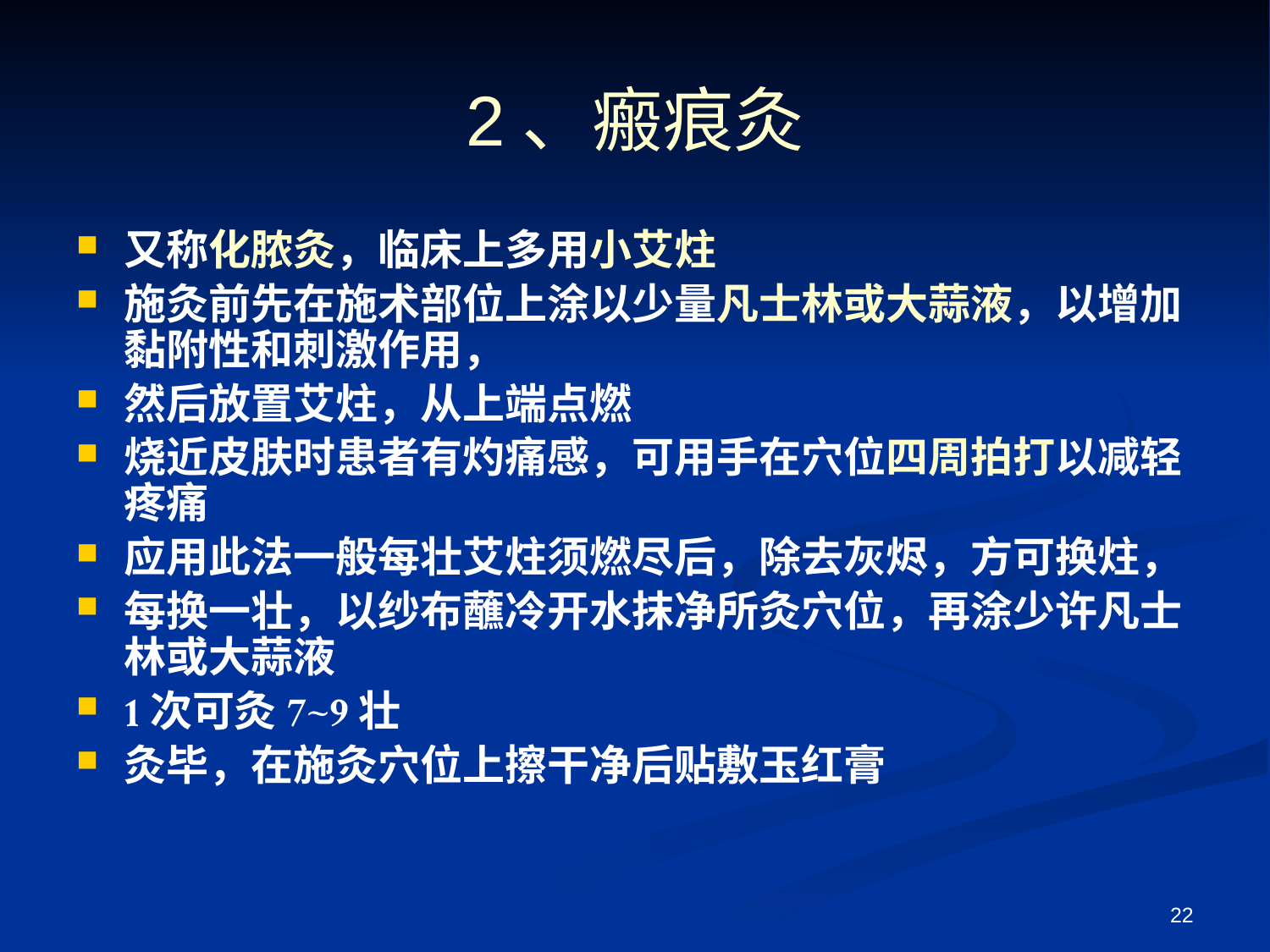

# 2、瘢痕灸
又称化脓灸，临床上多用小艾炷
施灸前先在施术部位上涂以少量凡士林或大蒜液，以增加黏附性和刺激作用，
然后放置艾炷，从上端点燃
烧近皮肤时患者有灼痛感，可用手在穴位四周拍打以减轻疼痛
应用此法一般每壮艾炷须燃尽后，除去灰烬，方可换炷，
每换一壮，以纱布蘸冷开水抹净所灸穴位，再涂少许凡士林或大蒜液
1次可灸7~9壮
灸毕，在施灸穴位上擦干净后贴敷玉红膏
22